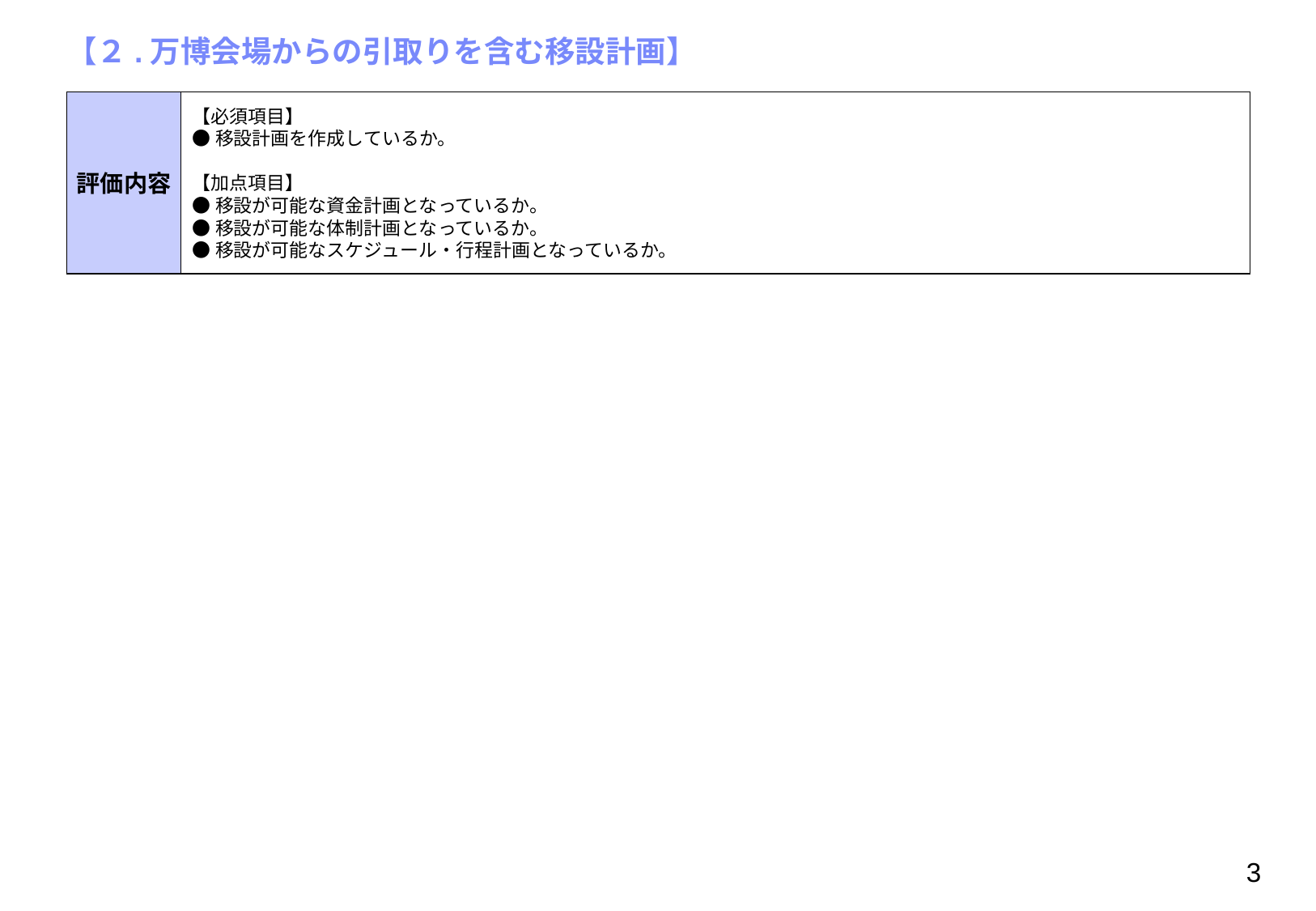

# 【２.万博会場からの引取りを含む移設計画】
【必須項目】
●移設計画を作成しているか。

【加点項目】
●移設が可能な資金計画となっているか。
●移設が可能な体制計画となっているか。
●移設が可能なスケジュール・行程計画となっているか。
評価内容
3